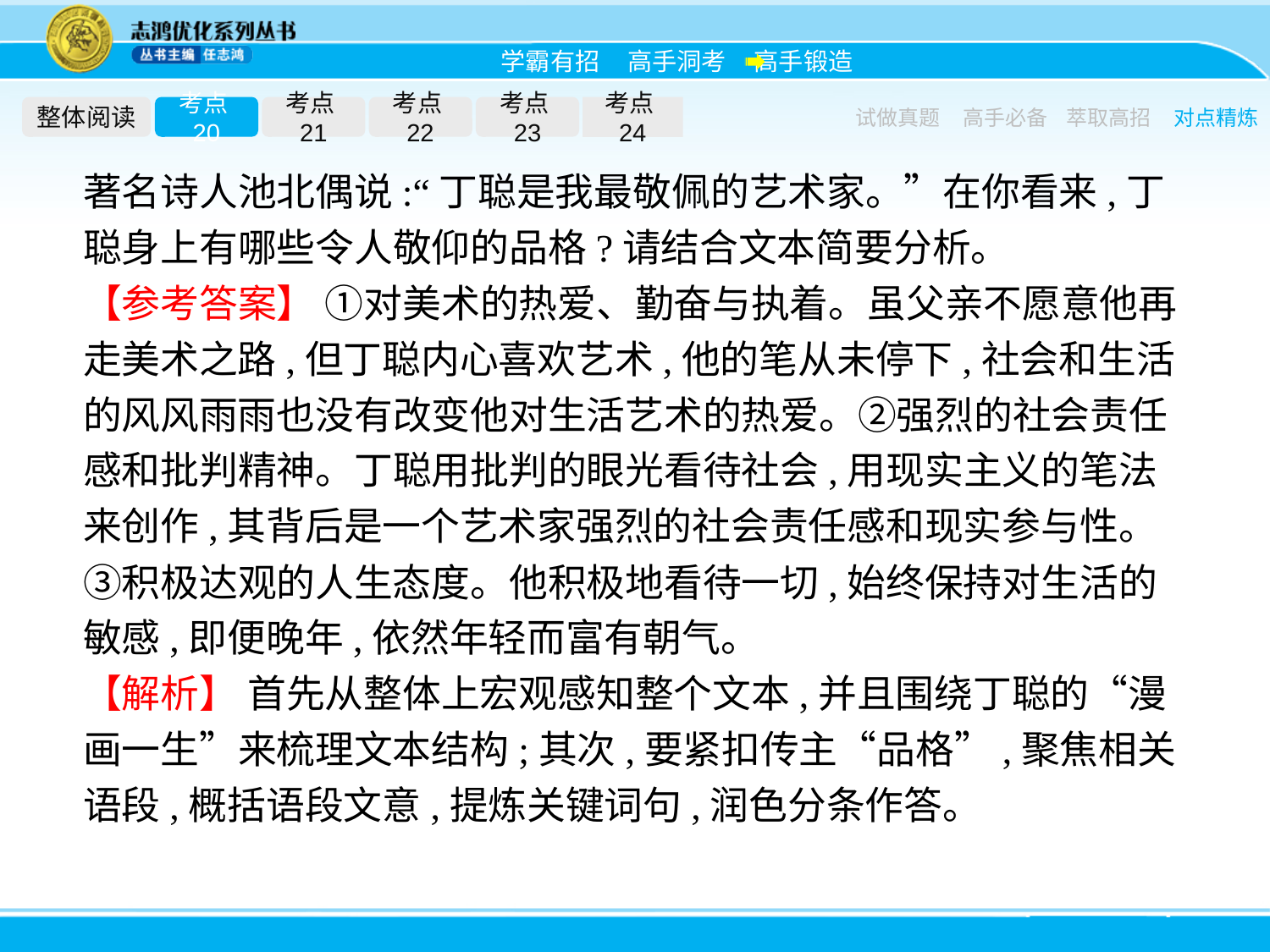

整体阅读
考点20
考点21
考点22
考点23
考点24
试做真题
高手必备
萃取高招
对点精炼
著名诗人池北偶说:“丁聪是我最敬佩的艺术家。”在你看来,丁聪身上有哪些令人敬仰的品格?请结合文本简要分析。
【参考答案】 ①对美术的热爱、勤奋与执着。虽父亲不愿意他再走美术之路,但丁聪内心喜欢艺术,他的笔从未停下,社会和生活的风风雨雨也没有改变他对生活艺术的热爱。②强烈的社会责任感和批判精神。丁聪用批判的眼光看待社会,用现实主义的笔法来创作,其背后是一个艺术家强烈的社会责任感和现实参与性。③积极达观的人生态度。他积极地看待一切,始终保持对生活的敏感,即便晚年,依然年轻而富有朝气。
【解析】 首先从整体上宏观感知整个文本,并且围绕丁聪的“漫画一生”来梳理文本结构;其次,要紧扣传主“品格”,聚焦相关语段,概括语段文意,提炼关键词句,润色分条作答。